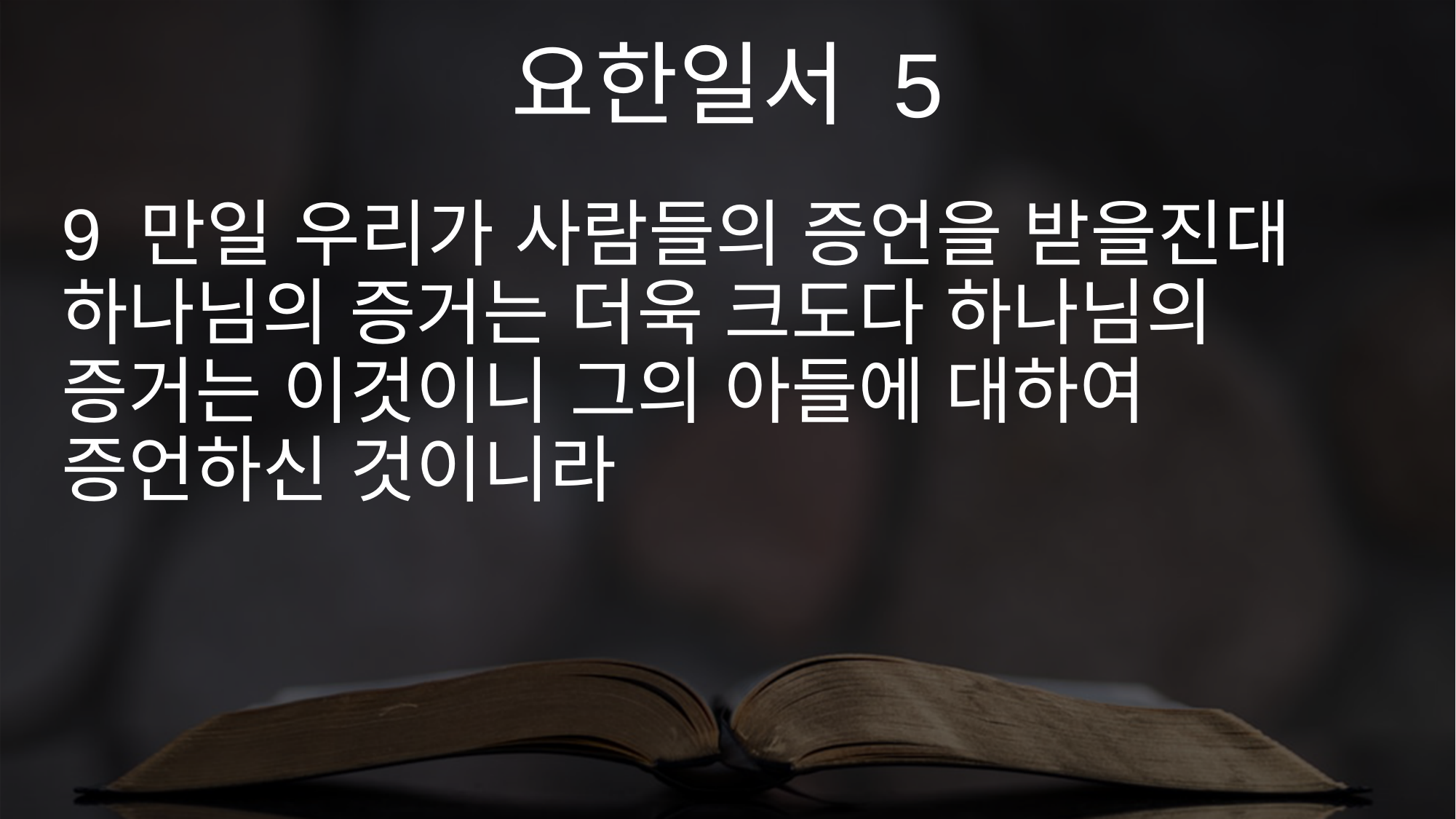

요한일서 5
9 만일 우리가 사람들의 증언을 받을진대 하나님의 증거는 더욱 크도다 하나님의 증거는 이것이니 그의 아들에 대하여 증언하신 것이니라